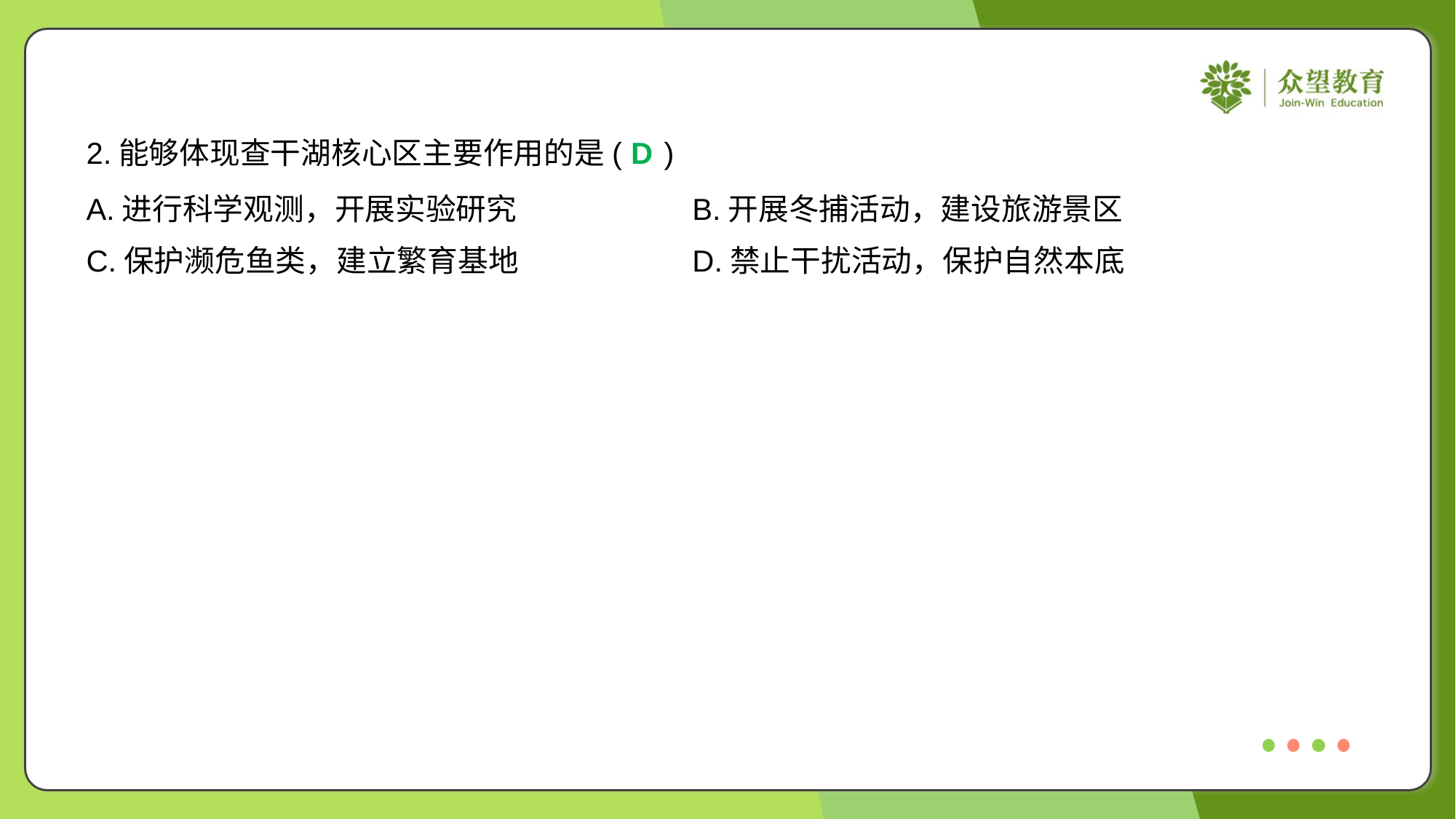

2.能够体现查干湖核心区主要作用的是(     )
D
A.进行科学观测，开展实验研究	B.开展冬捕活动，建设旅游景区
C.保护濒危鱼类，建立繁育基地	D.禁止干扰活动，保护自然本底